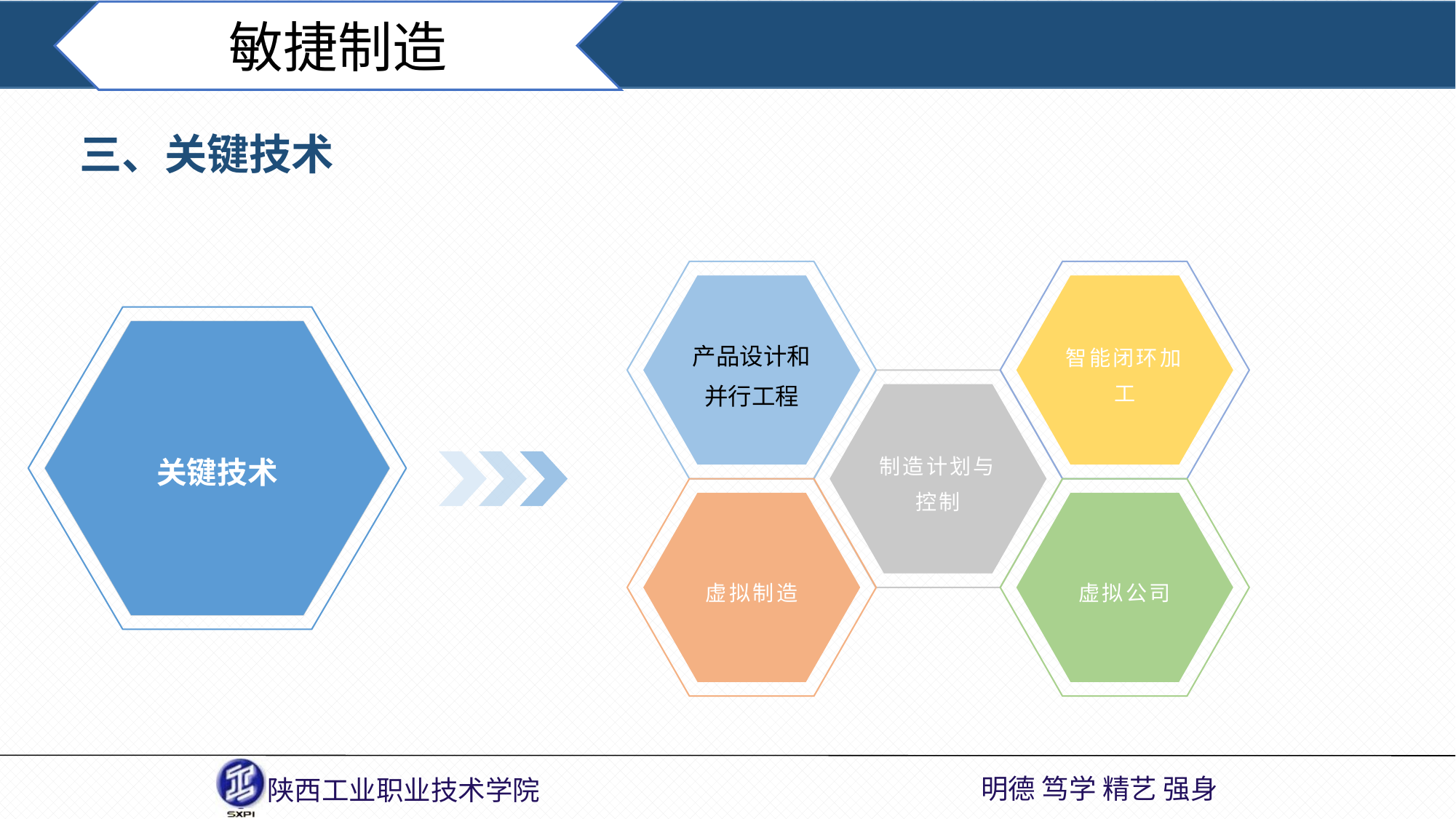

敏捷制造
三、关键技术

产品设计和并行工程
智能闭环加工

制造计划与控制

虚拟制造
虚拟公司

关键技术